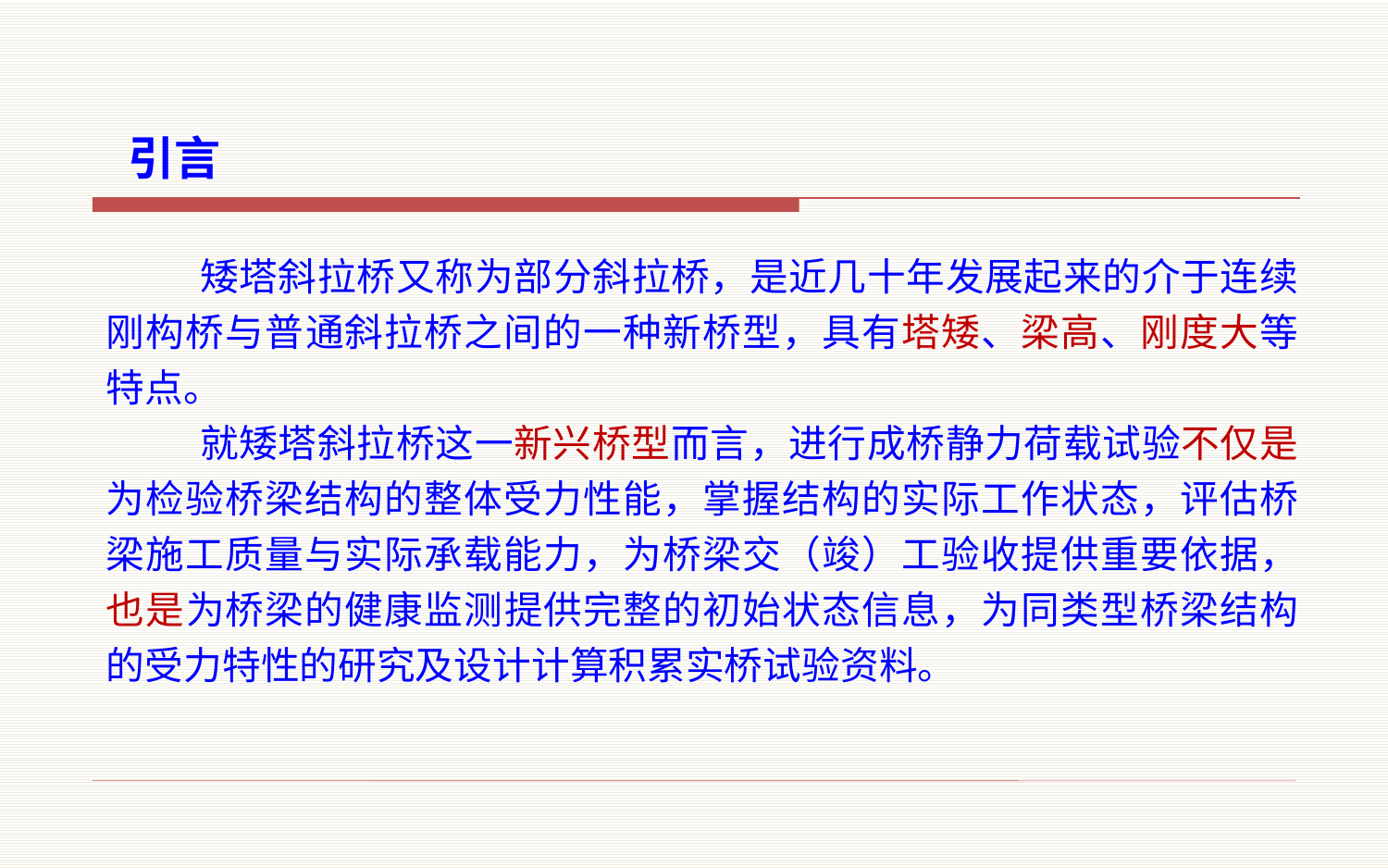

引言
矮塔斜拉桥又称为部分斜拉桥，是近几十年发展起来的介于连续刚构桥与普通斜拉桥之间的一种新桥型，具有塔矮、梁高、刚度大等特点。
就矮塔斜拉桥这一新兴桥型而言，进行成桥静力荷载试验不仅是为检验桥梁结构的整体受力性能，掌握结构的实际工作状态，评估桥梁施工质量与实际承载能力，为桥梁交（竣）工验收提供重要依据，也是为桥梁的健康监测提供完整的初始状态信息，为同类型桥梁结构的受力特性的研究及设计计算积累实桥试验资料。